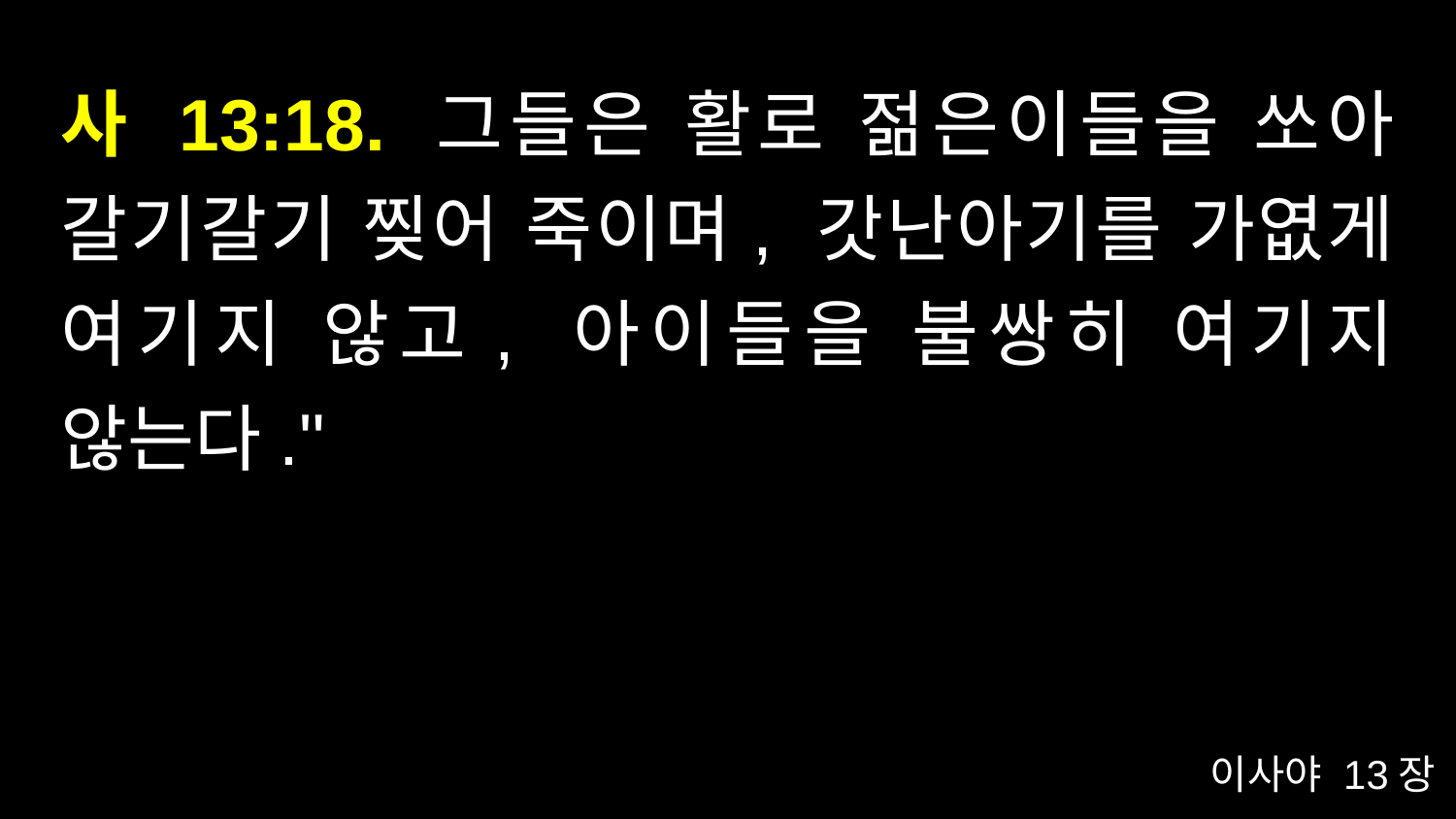

# 사 13:18. 그들은 활로 젊은이들을 쏘아 갈기갈기 찢어 죽이며, 갓난아기를 가엾게 여기지 않고, 아이들을 불쌍히 여기지 않는다."
이사야 13장